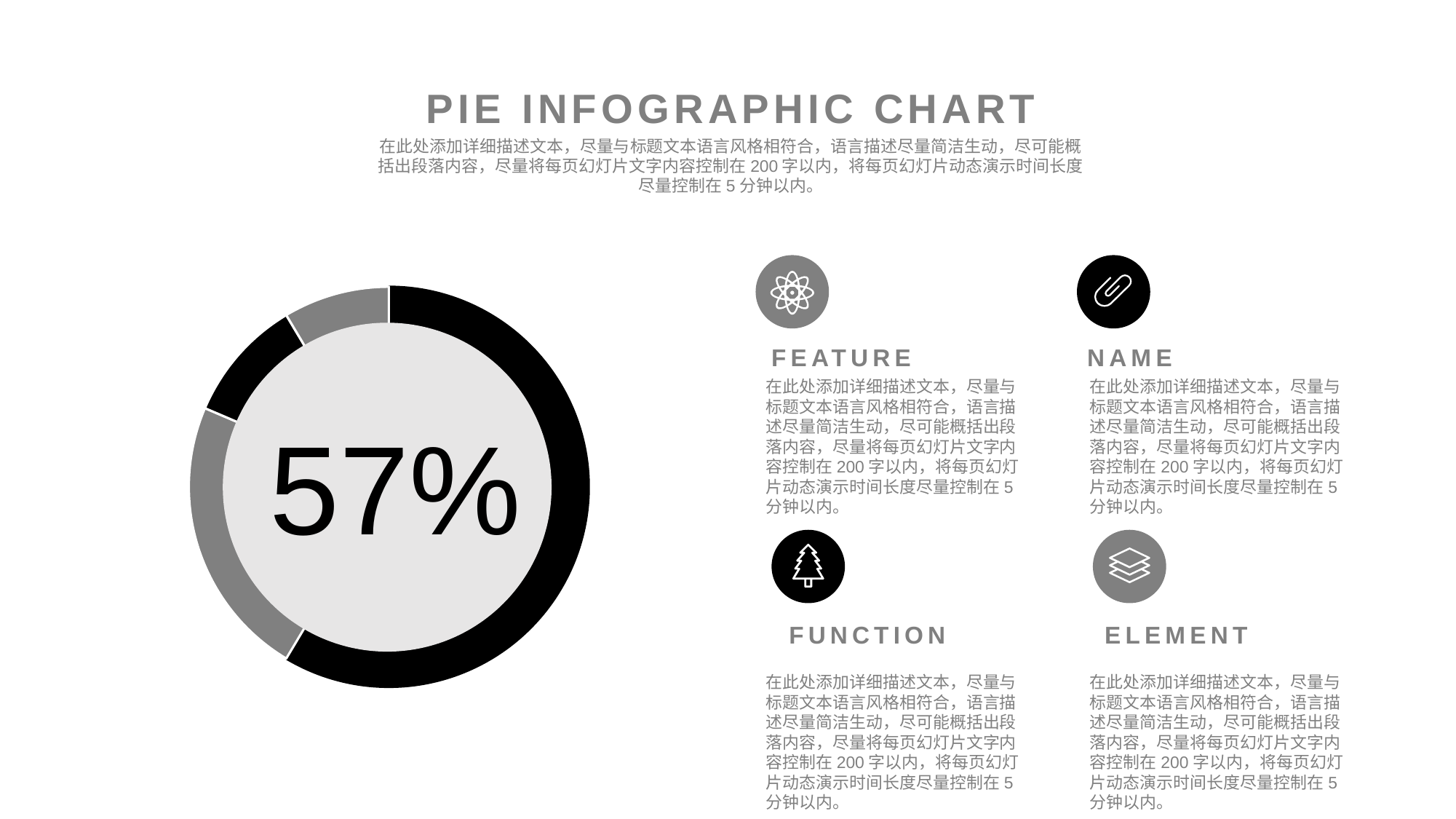

PIE INFOGRAPHIC CHART
在此处添加详细描述文本，尽量与标题文本语言风格相符合，语言描述尽量简洁生动，尽可能概括出段落内容，尽量将每页幻灯片文字内容控制在200字以内，将每页幻灯片动态演示时间长度尽量控制在5分钟以内。

### Chart

| Category | Sales |
|---|---|
| 1st Qtr | 8.200000000000001 |
| 2nd Qtr | 3.2 |
| 3rd Qtr | 1.4 |
| 4th Qtr | 1.2 |
FEATURE
NAME
在此处添加详细描述文本，尽量与标题文本语言风格相符合，语言描述尽量简洁生动，尽可能概括出段落内容，尽量将每页幻灯片文字内容控制在200字以内，将每页幻灯片动态演示时间长度尽量控制在5分钟以内。
在此处添加详细描述文本，尽量与标题文本语言风格相符合，语言描述尽量简洁生动，尽可能概括出段落内容，尽量将每页幻灯片文字内容控制在200字以内，将每页幻灯片动态演示时间长度尽量控制在5分钟以内。
57%

FUNCTION
ELEMENT
在此处添加详细描述文本，尽量与标题文本语言风格相符合，语言描述尽量简洁生动，尽可能概括出段落内容，尽量将每页幻灯片文字内容控制在200字以内，将每页幻灯片动态演示时间长度尽量控制在5分钟以内。
在此处添加详细描述文本，尽量与标题文本语言风格相符合，语言描述尽量简洁生动，尽可能概括出段落内容，尽量将每页幻灯片文字内容控制在200字以内，将每页幻灯片动态演示时间长度尽量控制在5分钟以内。